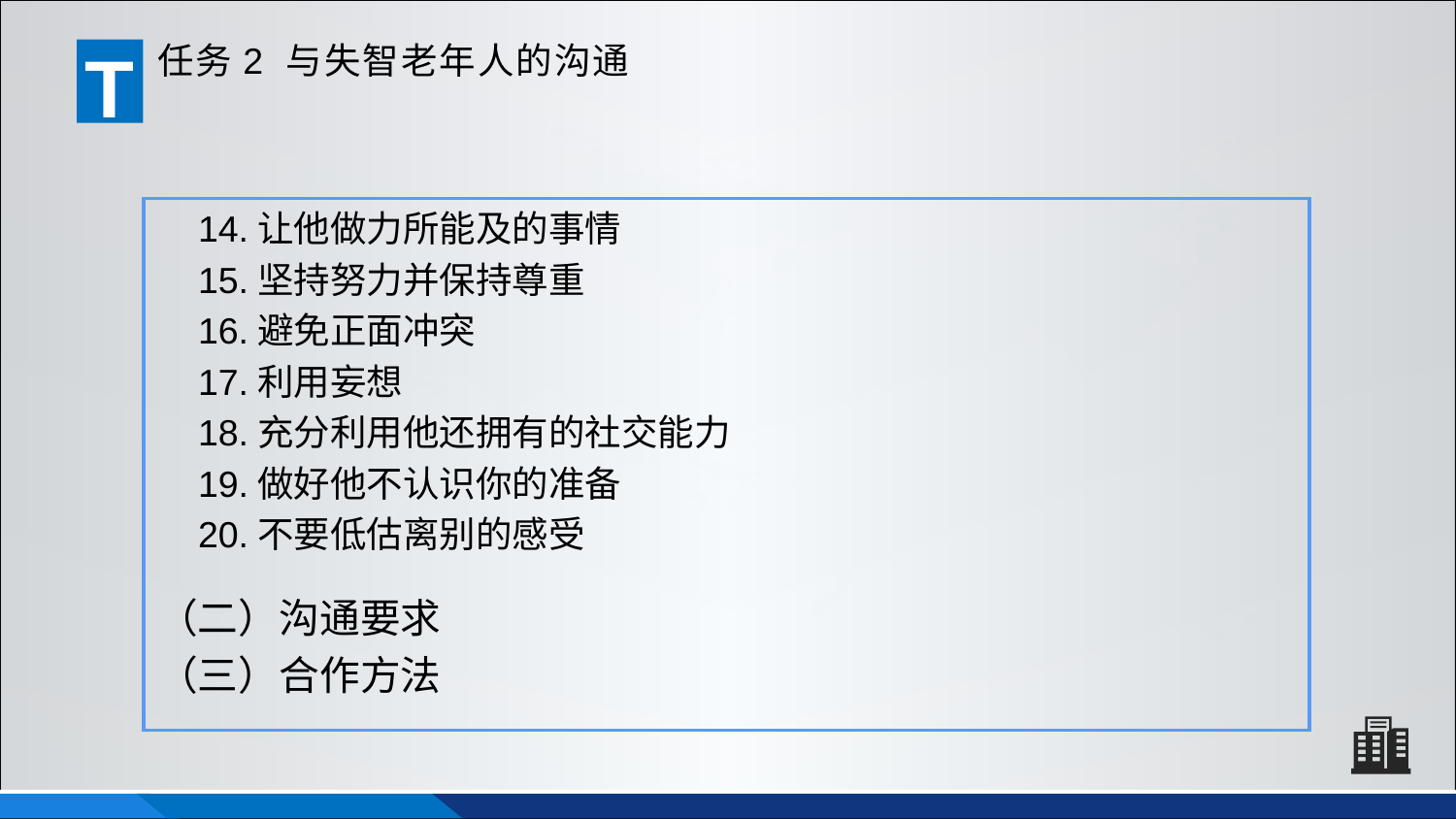

T
任务2 与失智老年人的沟通

    14.让他做力所能及的事情
    15.坚持努力并保持尊重
    16.避免正面冲突
    17.利用妄想
    18.充分利用他还拥有的社交能力
    19.做好他不认识你的准备
    20.不要低估离别的感受
（二）沟通要求
（三）合作方法